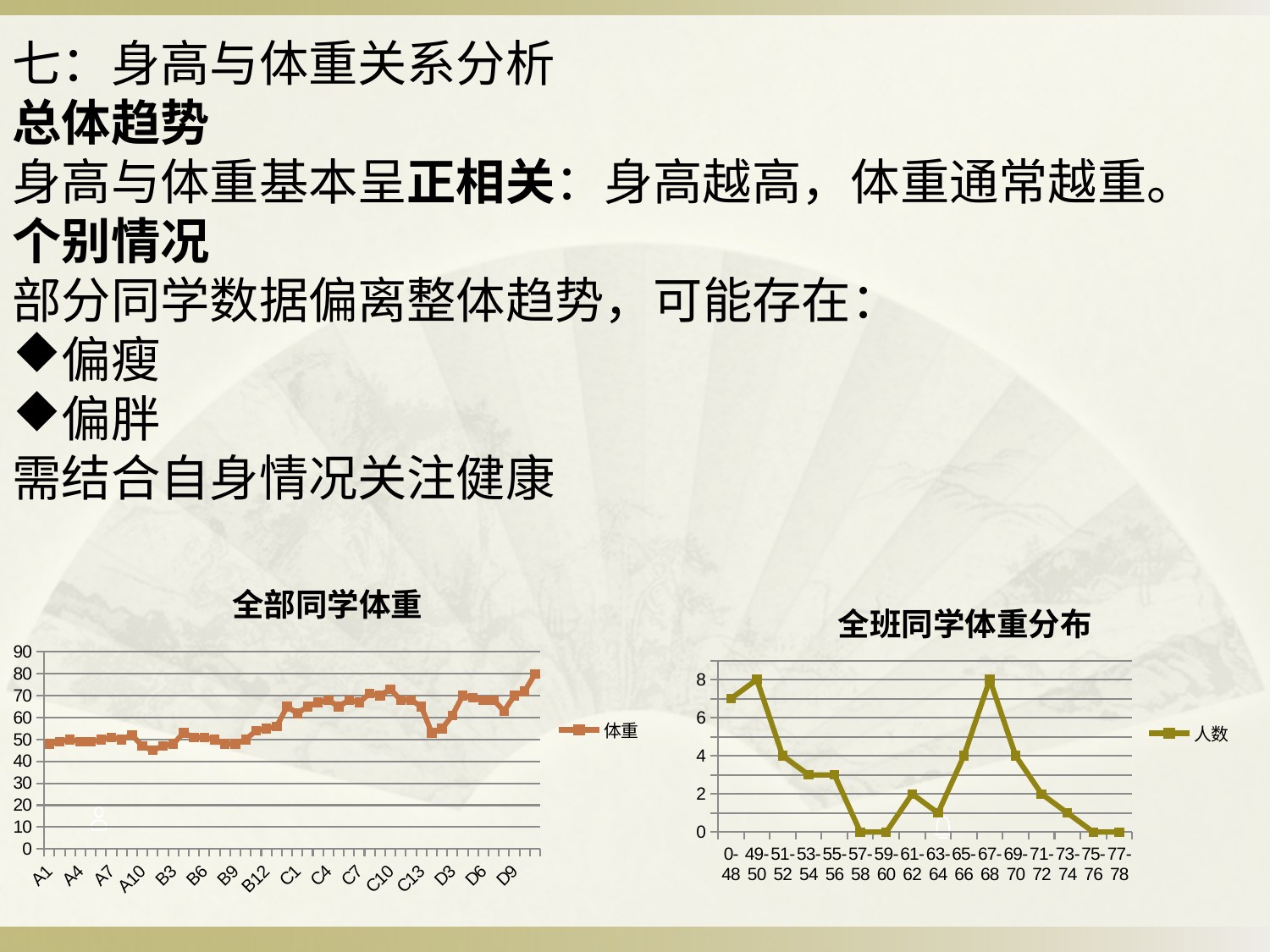

七：身高与体重关系分析
总体趋势
身高与体重基本呈正相关：身高越高，体重通常越重。
个别情况
部分同学数据偏离整体趋势，可能存在：
偏瘦
偏胖
需结合自身情况关注健康

### Chart: 全部同学体重

| Category | 体重 |
|---|---|
| A1 | 48.0 |
| A2 | 49.0 |
| A3 | 50.0 |
| A4 | 49.0 |
| A5 | 49.0 |
| A6 | 50.0 |
| A7 | 51.0 |
| A8 | 50.0 |
| A9 | 52.0 |
| A10 | 47.0 |
| B1 | 45.0 |
| B2 | 47.0 |
| B3 | 48.0 |
| B4 | 53.0 |
| B5 | 51.0 |
| B6 | 51.0 |
| B7 | 50.0 |
| B8 | 48.0 |
| B9 | 48.0 |
| B10 | 50.0 |
| B11 | 54.0 |
| B12 | 55.0 |
| B13 | 56.0 |
| B14 | 65.0 |
| C1 | 62.0 |
| C2 | 65.0 |
| C3 | 67.0 |
| C4 | 68.0 |
| C5 | 65.0 |
| C6 | 68.0 |
| C7 | 67.0 |
| C8 | 71.0 |
| C9 | 70.0 |
| C10 | 73.0 |
| C11 | 68.0 |
| C12 | 68.0 |
| C13 | 65.0 |
| D1 | 53.0 |
| D2 | 55.0 |
| D3 | 61.0 |
| D4 | 70.0 |
| D5 | 69.0 |
| D6 | 68.0 |
| D7 | 68.0 |
| D8 | 63.0 |
| D9 | 70.0 |
| D10 | 72.0 |
| D11 | 80.0 |

### Chart: 全班同学体重分布

| Category | 人数 |
|---|---|
| 0-48 | 7.0 |
| 49-50 | 8.0 |
| 51-52 | 4.0 |
| 53-54 | 3.0 |
| 55-56 | 3.0 |
| 57-58 | 0.0 |
| 59-60 | 0.0 |
| 61-62 | 2.0 |
| 63-64 | 1.0 |
| 65-66 | 4.0 |
| 67-68 | 8.0 |
| 69-70 | 4.0 |
| 71-72 | 2.0 |
| 73-74 | 1.0 |
| 75-76 | 0.0 |
| 77-78 | 0.0 |